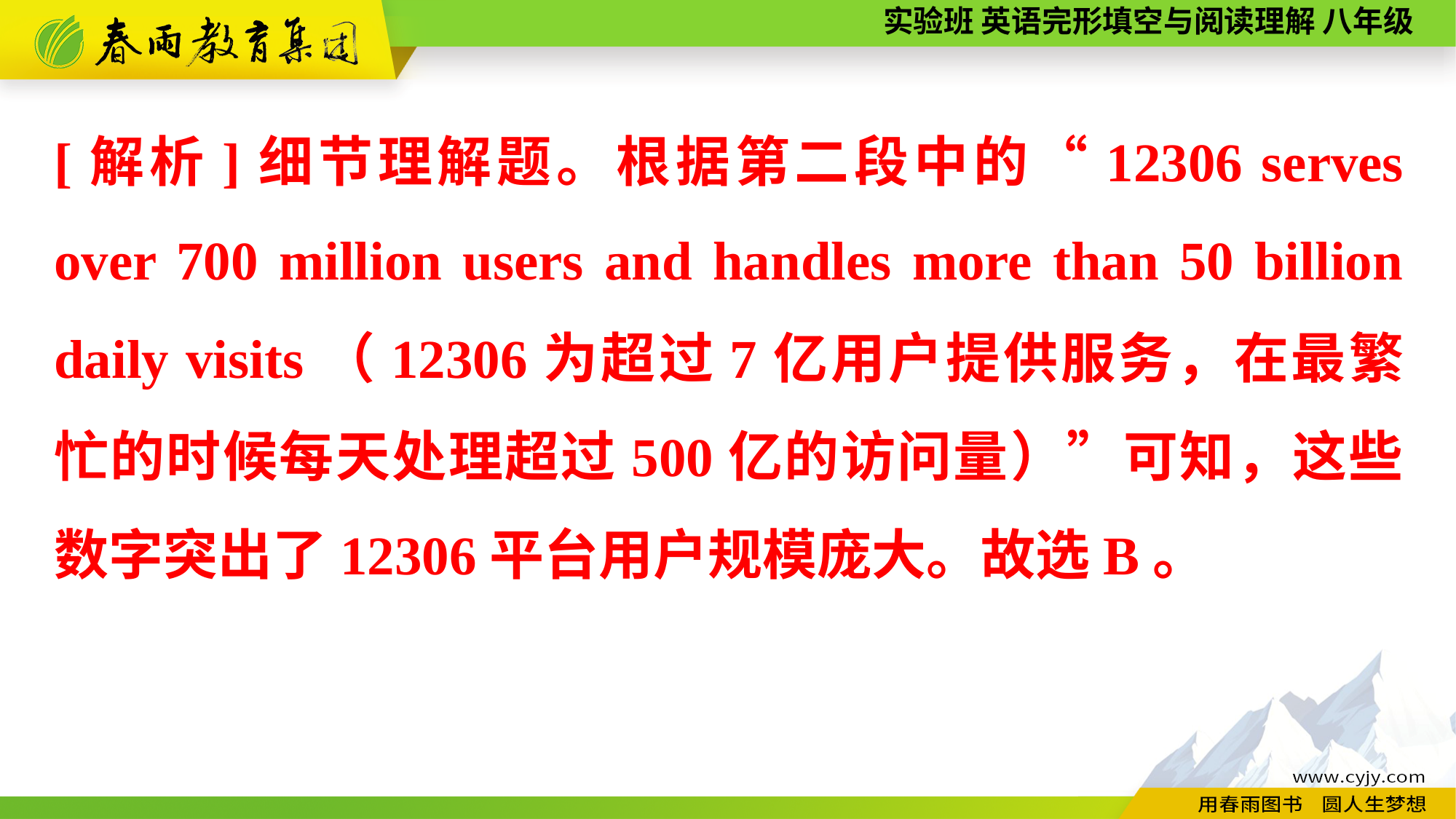

[解析]细节理解题。根据第二段中的“12306 serves over 700 million users and handles more than 50 billion daily visits（12306为超过7亿用户提供服务，在最繁忙的时候每天处理超过500亿的访问量）”可知，这些数字突出了12306平台用户规模庞大。故选B。